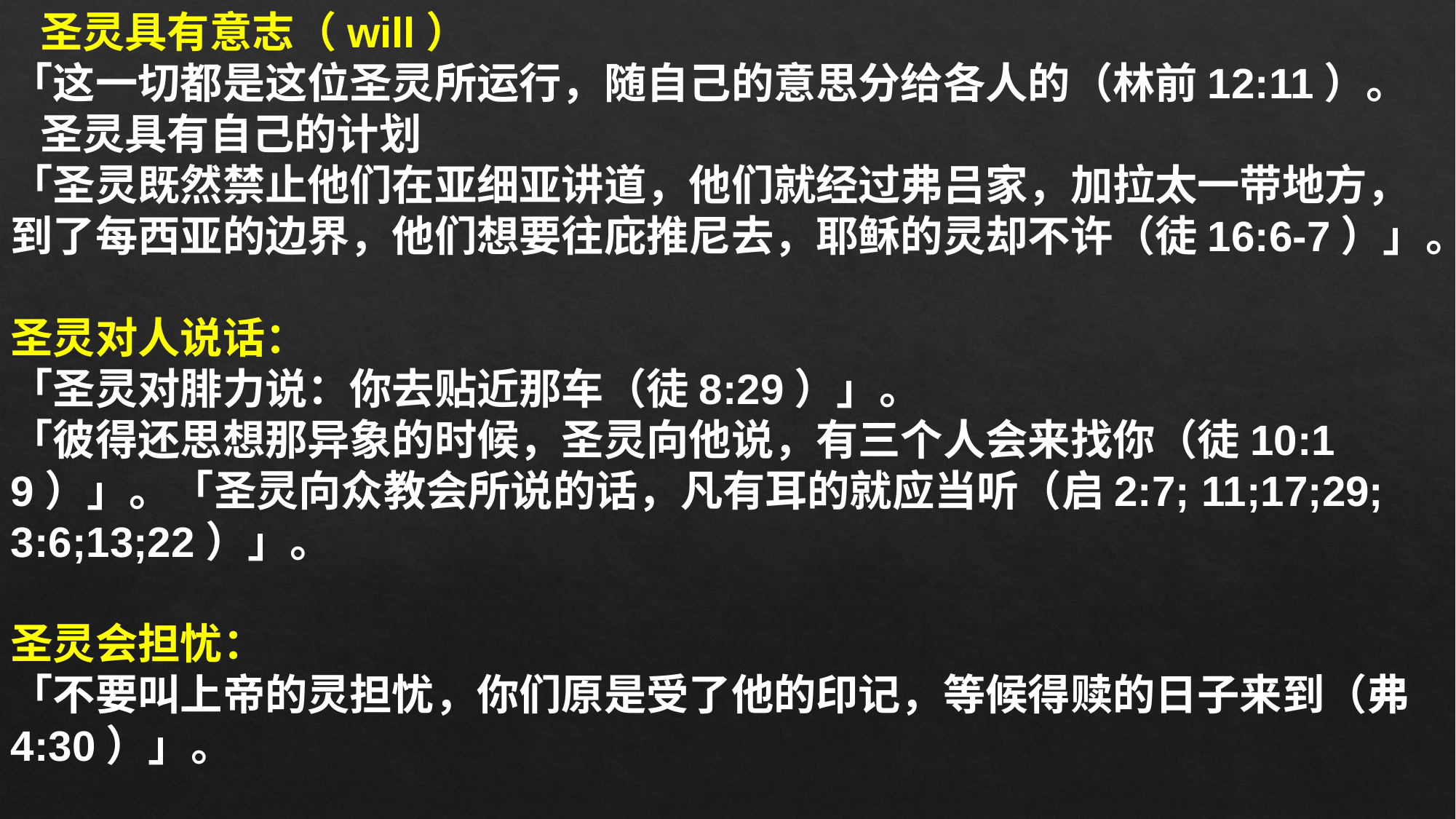

圣灵具有意志（will）
「这一切都是这位圣灵所运行，随自己的意思分给各人的（林前12:11）。
  圣灵具有自己的计划
「圣灵既然禁止他们在亚细亚讲道，他们就经过弗吕家，加拉太一带地方，到了每西亚的边界，他们想要往庇推尼去，耶稣的灵却不许（徒16:6-7）」。

圣灵对人说话：
「圣灵对腓力说：你去贴近那车（徒8:29）」。
「彼得还思想那异象的时候，圣灵向他说，有三个人会来找你（徒10:19）」。「圣灵向众教会所说的话，凡有耳的就应当听（启2:7; 11;17;29; 3:6;13;22）」。

圣灵会担忧：
「不要叫上帝的灵担忧，你们原是受了他的印记，等候得赎的日子来到（弗4:30）」。